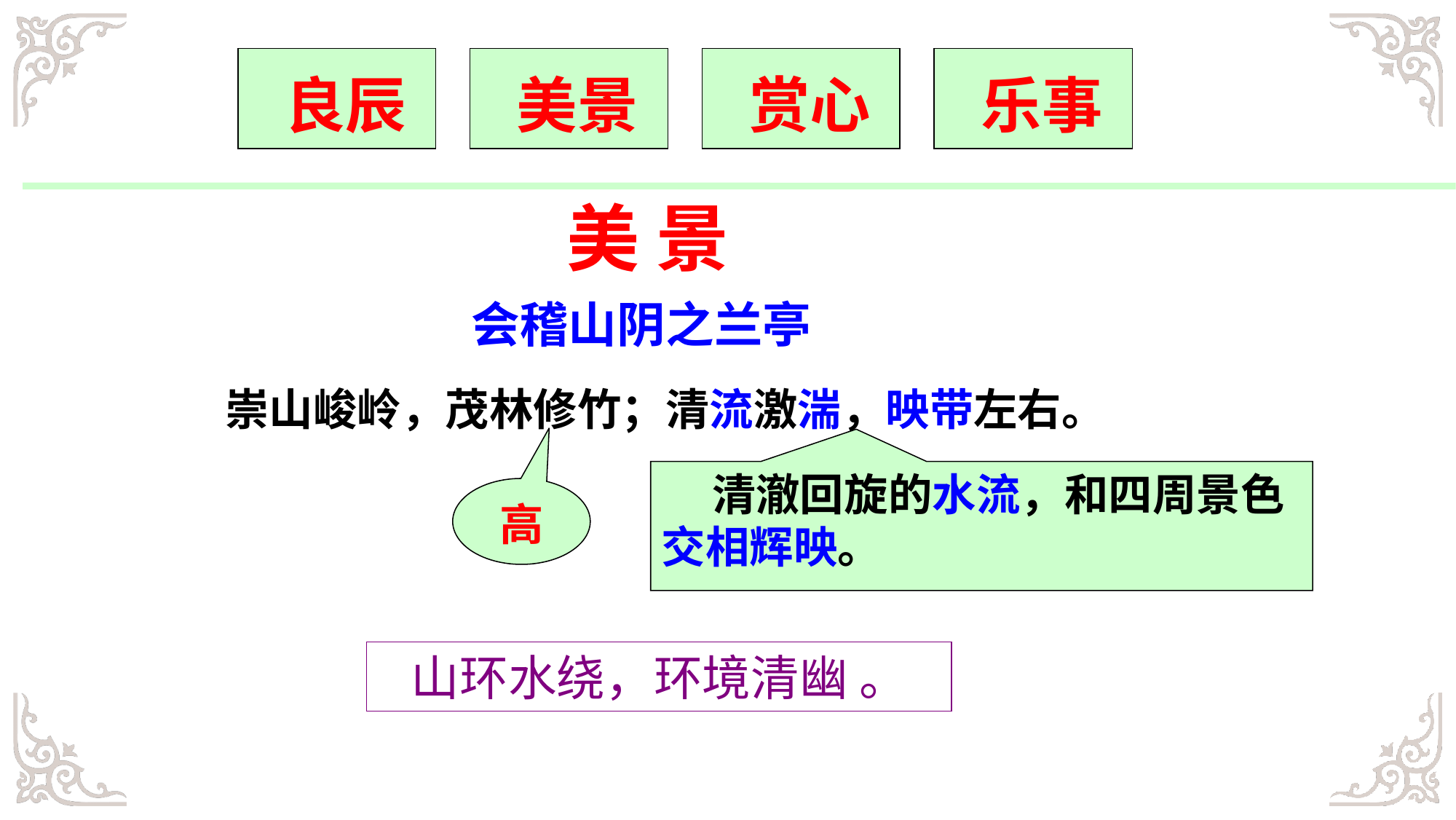

良辰
 美景
 赏心
 乐事

   美 景
     会稽山阴之兰亭
崇山峻岭，茂林修竹；清流激湍，映带左右。
    清澈回旋的水流，和四周景色交相辉映。
高
  山环水绕，环境清幽 。